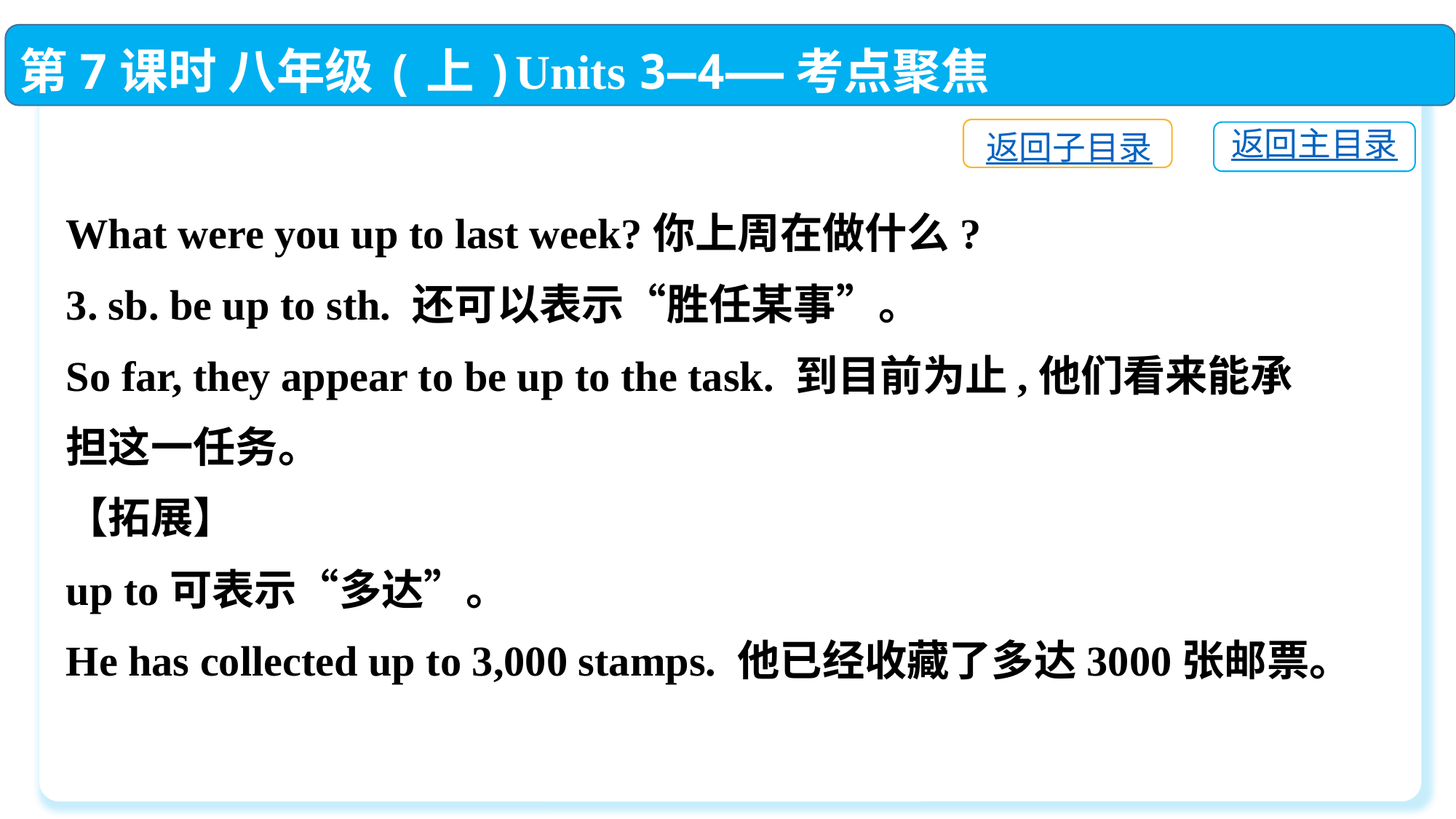

第7课时 八年级(上)Units 3—4——考点聚焦

返回子目录
返回主目录
What were you up to last week?你上周在做什么?
3. sb. be up to sth. 还可以表示“胜任某事”。
So far, they appear to be up to the task. 到目前为止,他们看来能承担这一任务。
【拓展】
up to可表示“多达”。
He has collected up to 3,000 stamps. 他已经收藏了多达3000张邮票。